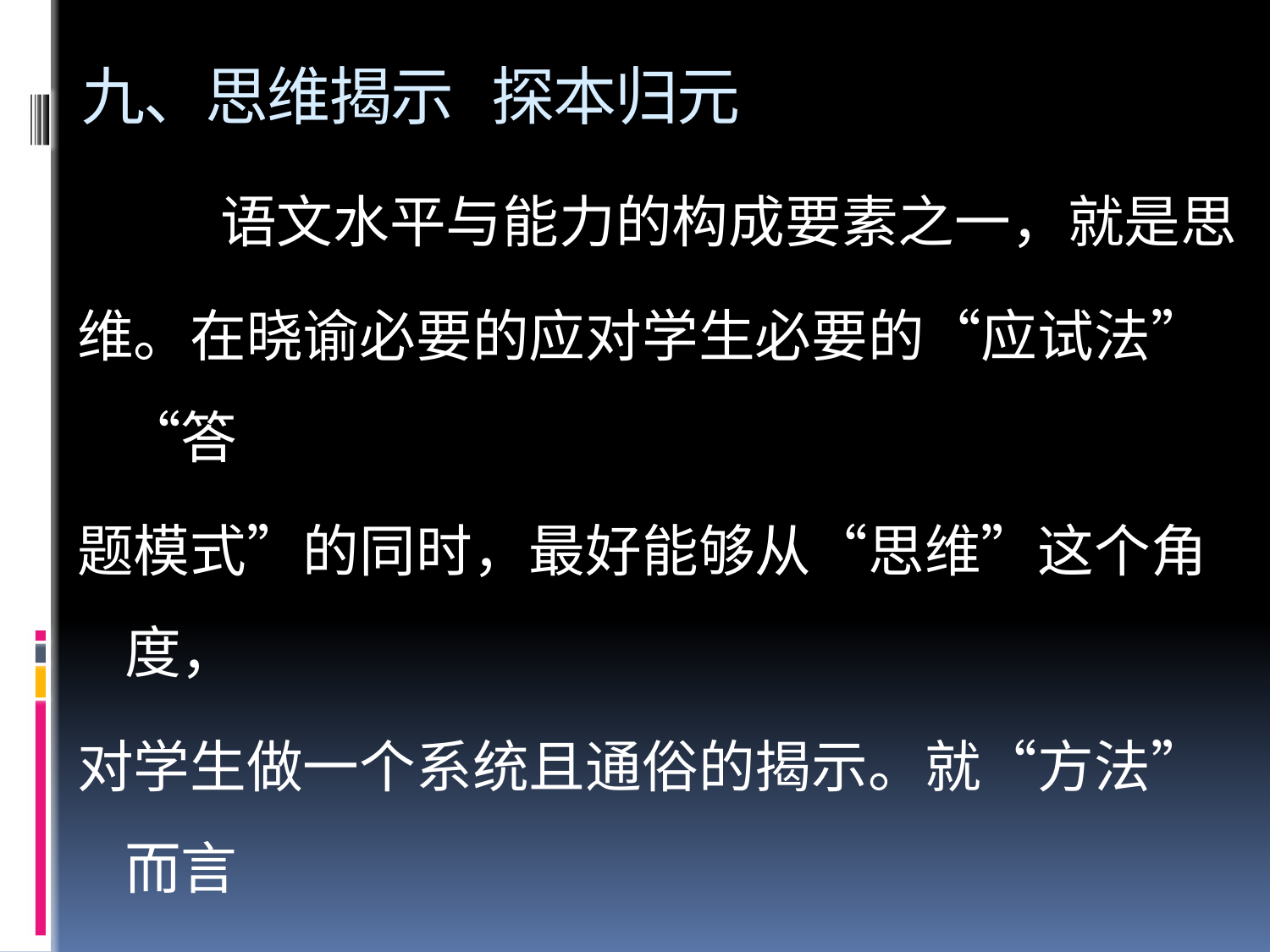

# 九、思维揭示   探本归元
           语文水平与能力的构成要素之一，就是思
维。在晓谕必要的应对学生必要的“应试法”“答
题模式”的同时，最好能够从“思维”这个角度，
对学生做一个系统且通俗的揭示。就“方法”而言
“思想方法”是带根本性的。[示例]